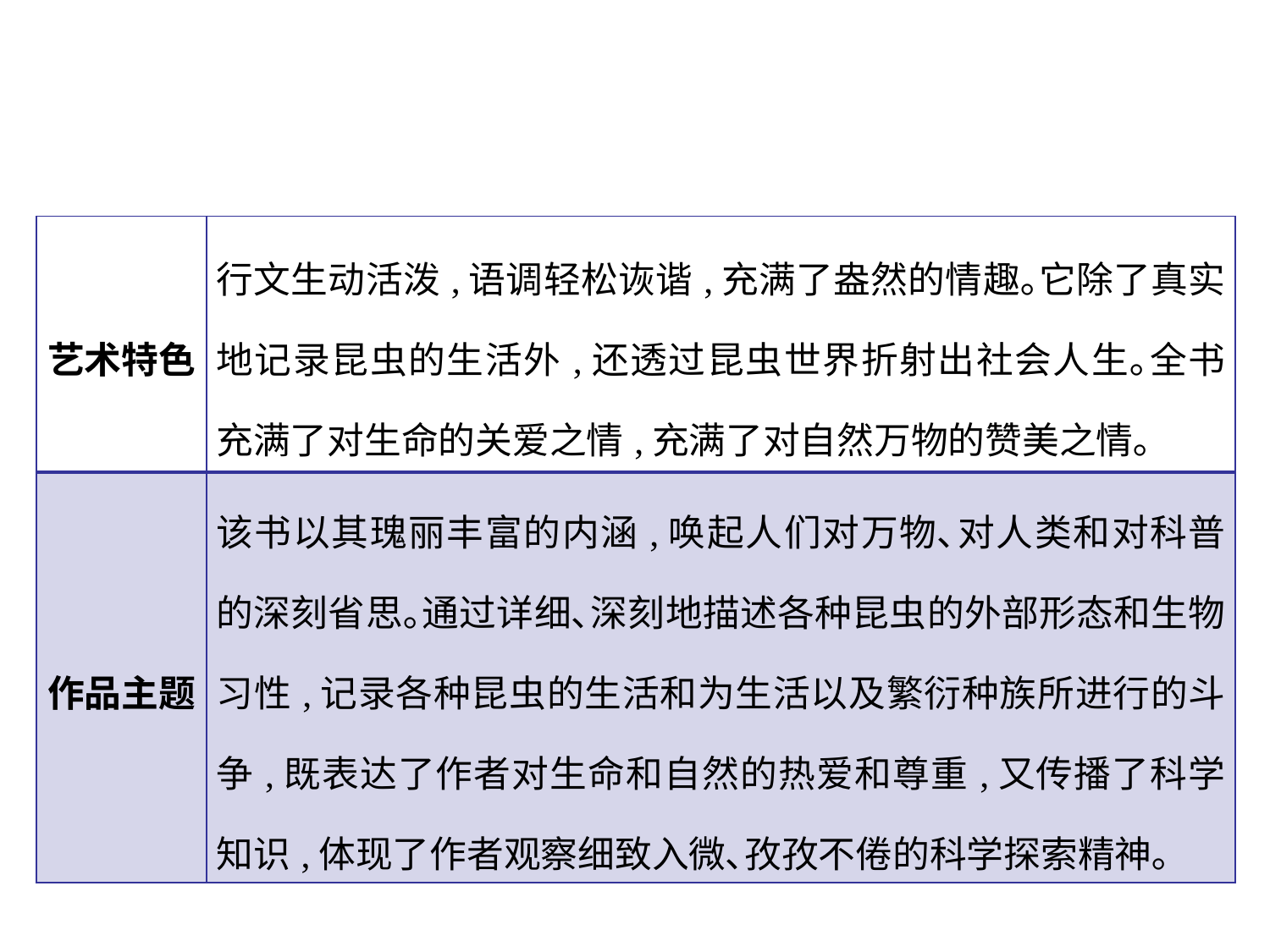

| 艺术特色 | 行文生动活泼,语调轻松诙谐,充满了盎然的情趣｡它除了真实地记录昆虫的生活外,还透过昆虫世界折射出社会人生｡全书充满了对生命的关爱之情,充满了对自然万物的赞美之情｡ |
| --- | --- |
| 作品主题 | 该书以其瑰丽丰富的内涵,唤起人们对万物､对人类和对科普的深刻省思｡通过详细､深刻地描述各种昆虫的外部形态和生物习性,记录各种昆虫的生活和为生活以及繁衍种族所进行的斗争,既表达了作者对生命和自然的热爱和尊重,又传播了科学知识,体现了作者观察细致入微､孜孜不倦的科学探索精神｡ |